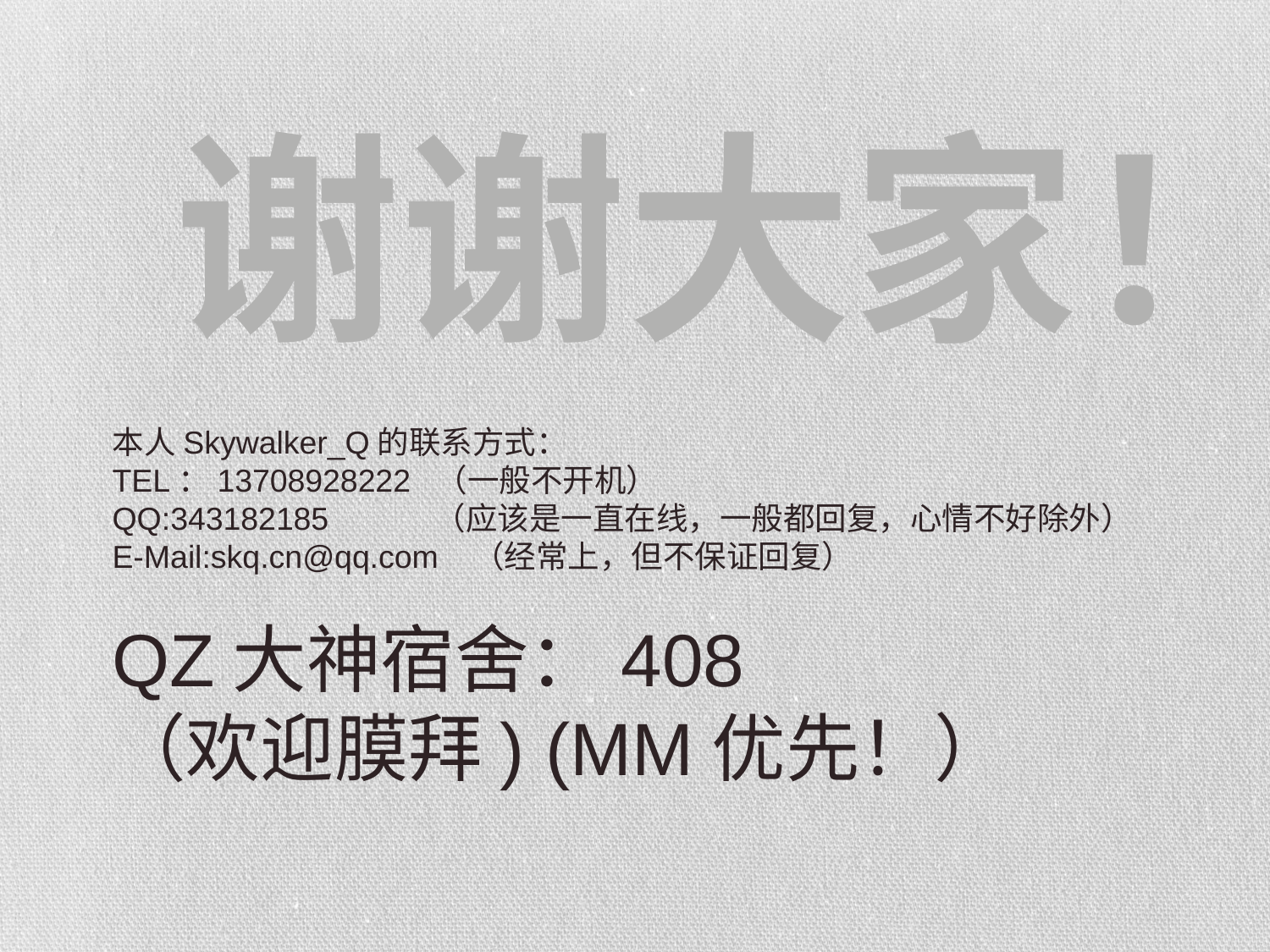

谢谢大家！
本人Skywalker_Q的联系方式：
TEL：13708928222  （一般不开机）
QQ:343182185           （应该是一直在线，一般都回复，心情不好除外）
E-Mail:skq.cn@qq.com   （经常上，但不保证回复）

QZ大神宿舍：408
（欢迎膜拜) (MM优先！）